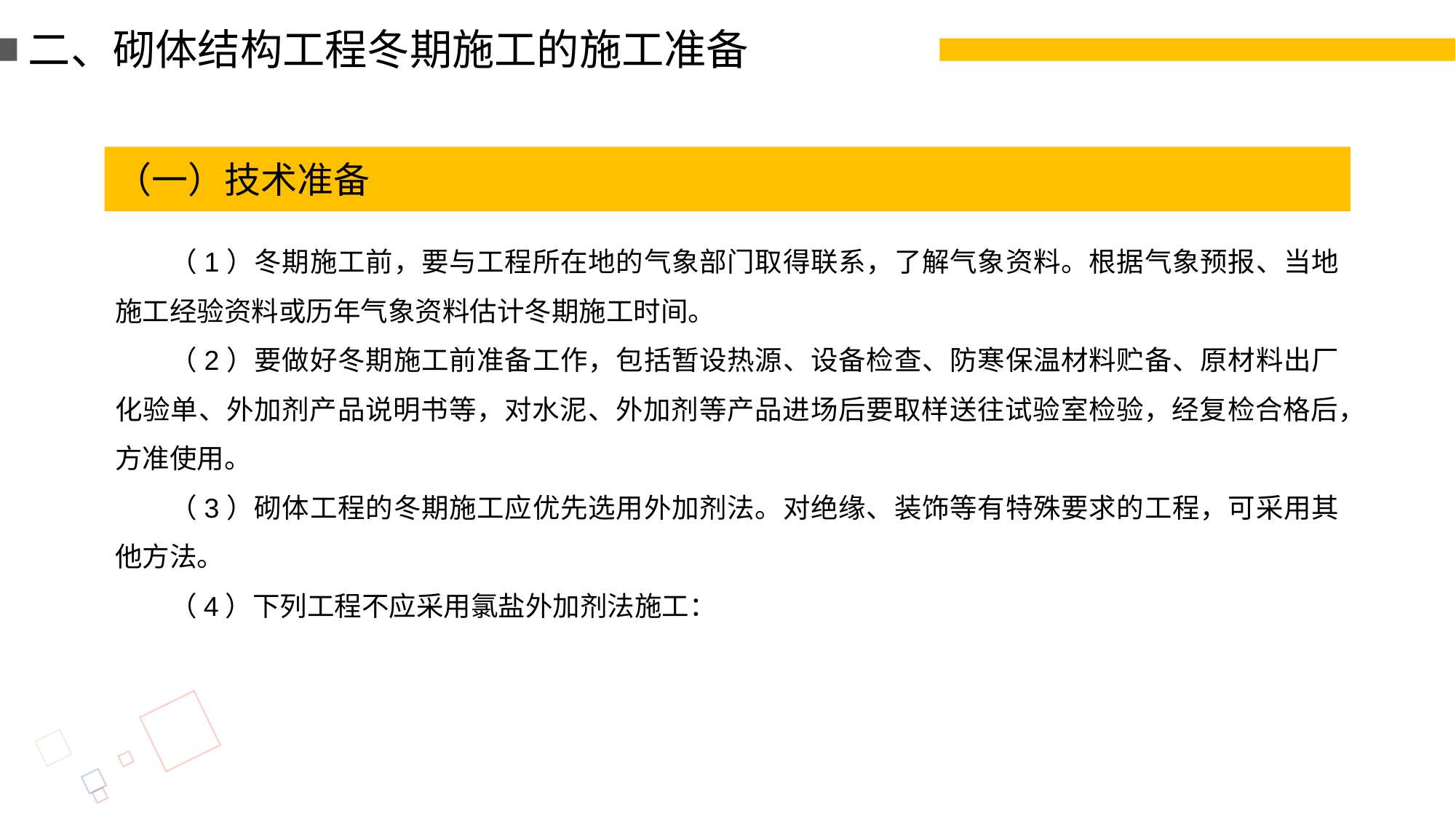

二、砌体结构工程冬期施工的施工准备
（一）技术准备
（1）冬期施工前，要与工程所在地的气象部门取得联系，了解气象资料。根据气象预报、当地施工经验资料或历年气象资料估计冬期施工时间。
（2）要做好冬期施工前准备工作，包括暂设热源、设备检查、防寒保温材料贮备、原材料出厂化验单、外加剂产品说明书等，对水泥、外加剂等产品进场后要取样送往试验室检验，经复检合格后，方准使用。
（3）砌体工程的冬期施工应优先选用外加剂法。对绝缘、装饰等有特殊要求的工程，可采用其他方法。
（4）下列工程不应采用氯盐外加剂法施工：